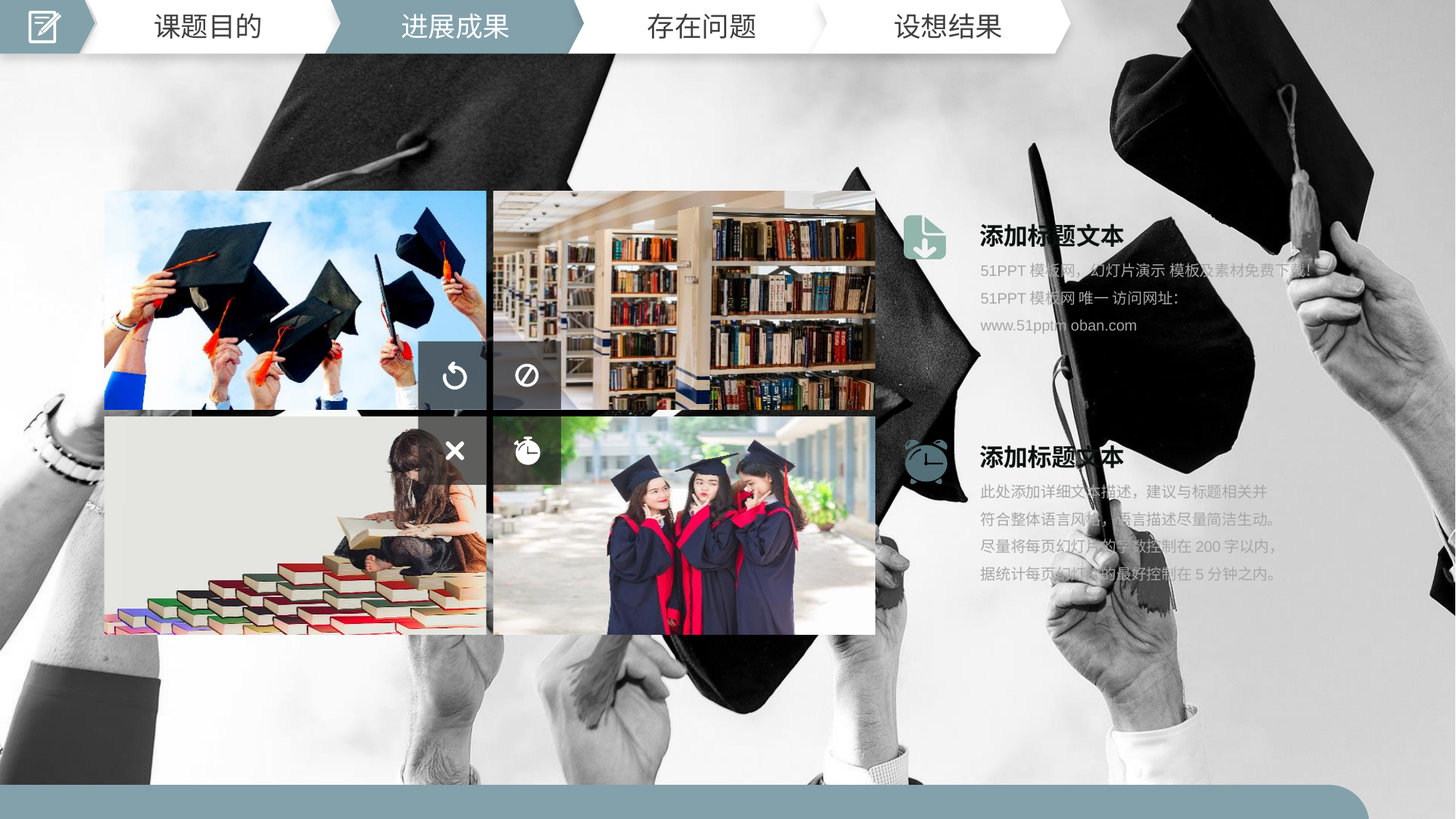

课题目的
进展成果
存在问题
设想结果

添加标题文本
51PPT模板网，幻灯片演示 模板及素材免费下载！
51PPT模板网 唯一 访问网址：
www.51pptm oban.com

添加标题文本
此处添加详细文本描述，建议与标题相关并符合整体语言风格，语言描述尽量简洁生动。尽量将每页幻灯片的字数控制在200字以内，据统计每页幻灯片的最好控制在5分钟之内。